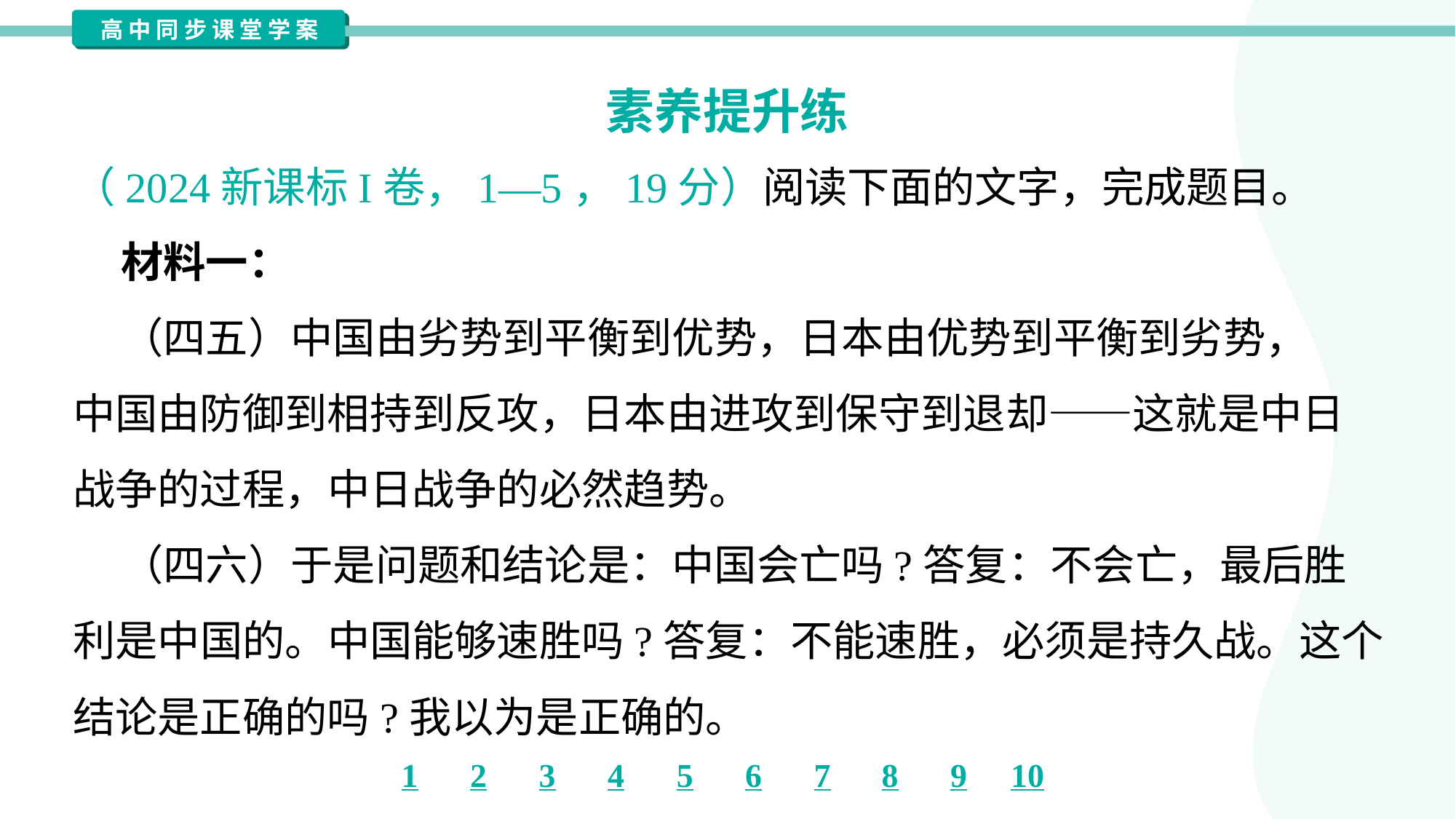

素养提升练
（2024新课标I卷，1—5，19分）阅读下面的文字，完成题目。
    材料一：
    （四五）中国由劣势到平衡到优势，日本由优势到平衡到劣势，
中国由防御到相持到反攻，日本由进攻到保守到退却——这就是中日
战争的过程，中日战争的必然趋势。
    （四六）于是问题和结论是：中国会亡吗?答复：不会亡，最后胜
利是中国的。中国能够速胜吗?答复：不能速胜，必须是持久战。这个
结论是正确的吗?我以为是正确的。